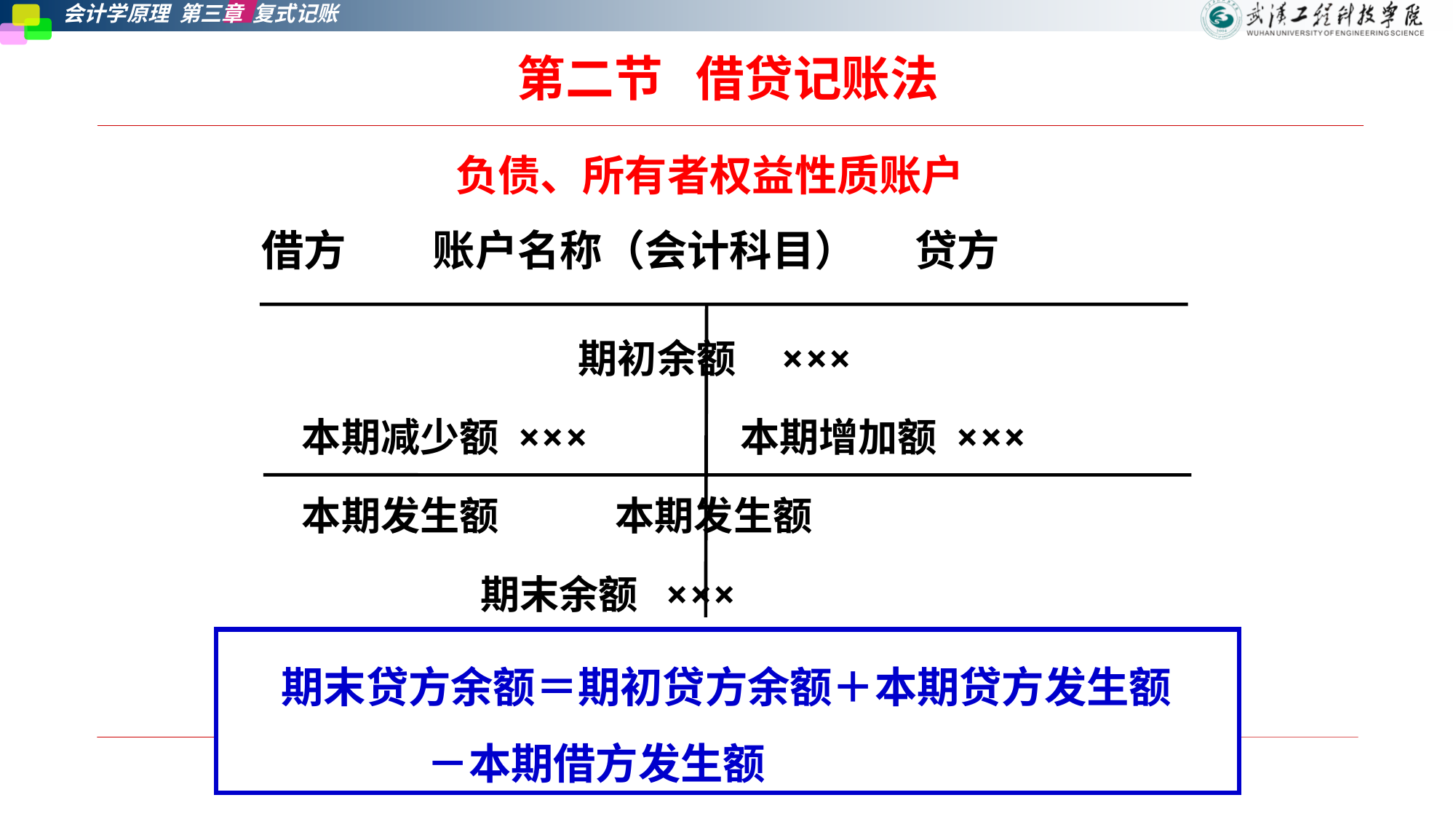

# 第二节   借贷记账法
负债、所有者权益性质账户
借方         账户名称（会计科目）      贷方

                                  期初余额    ×××
   本期减少额 ×××      本期增加额 ×××
   本期发生额             本期发生额
                       期末余额  ×××

期末贷方余额＝期初贷方余额＋本期贷方发生额
              －本期借方发生额